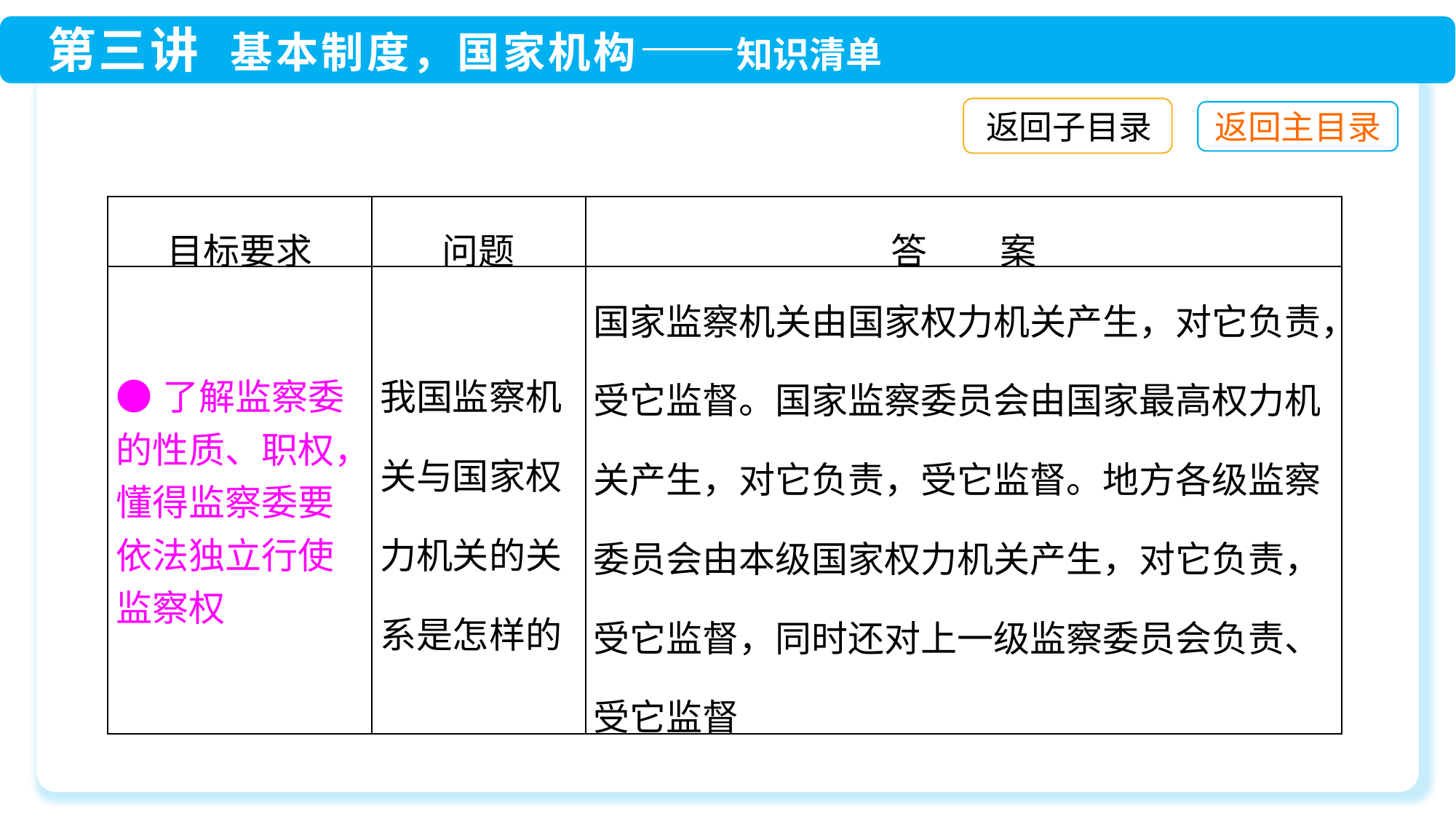

返回子目录
| 目标要求 | 问题 | 答　　案 |
| --- | --- | --- |
| ●了解监察委的性质、职权，懂得监察委要依法独立行使监察权 | 我国监察机关与国家权力机关的关系是怎样的 | 国家监察机关由国家权力机关产生，对它负责，受它监督。国家监察委员会由国家最高权力机关产生，对它负责，受它监督。地方各级监察委员会由本级国家权力机关产生，对它负责，受它监督，同时还对上一级监察委员会负责、受它监督 |